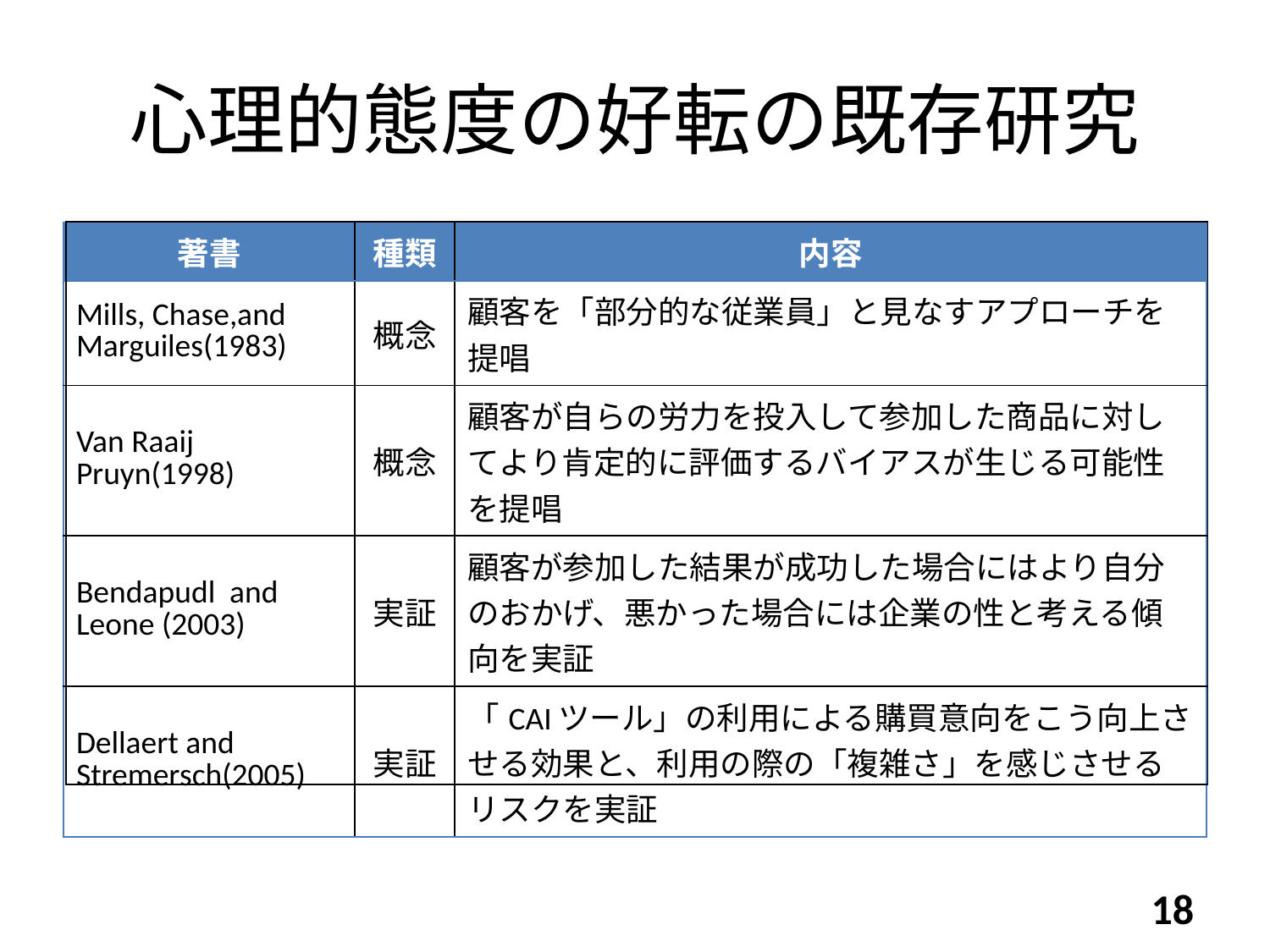

# 心理的態度の好転の既存研究
|  |
| --- |
| 著書 | 種類 | 内容 |
| --- | --- | --- |
| Mills, Chase,and Marguiles(1983) | 概念 | 顧客を「部分的な従業員」と見なすアプローチを提唱 |
| Van Raaij Pruyn(1998) | 概念 | 顧客が自らの労力を投入して参加した商品に対してより肯定的に評価するバイアスが生じる可能性を提唱 |
| Bendapudl and Leone (2003) | 実証 | 顧客が参加した結果が成功した場合にはより自分のおかげ、悪かった場合には企業の性と考える傾向を実証 |
| Dellaert and Stremersch(2005) | 実証 | 「CAIツール」の利用による購買意向をこう向上させる効果と、利用の際の「複雑さ」を感じさせるリスクを実証 |
18